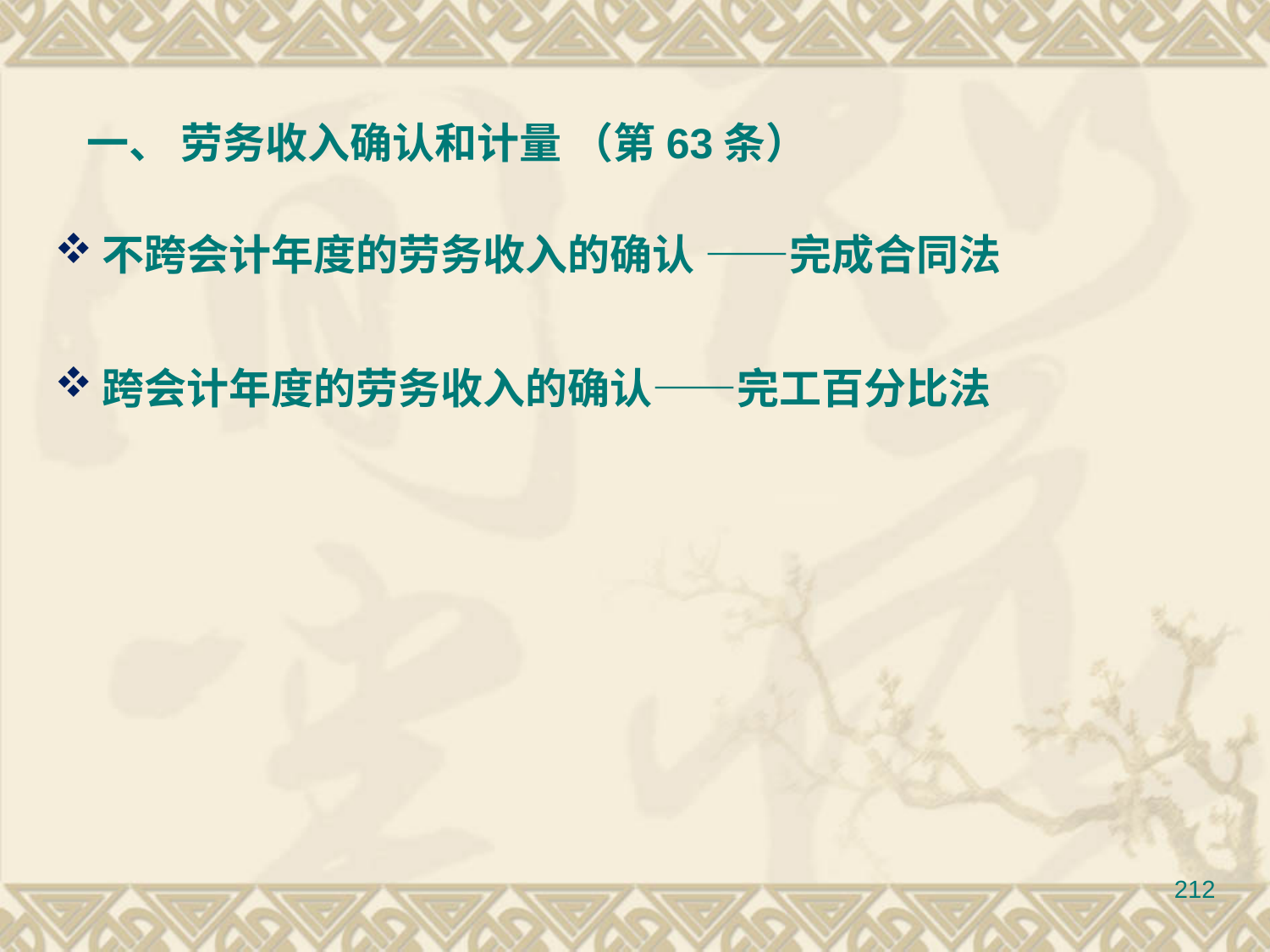

一、 劳务收入确认和计量 （第63条）

不跨会计年度的劳务收入的确认 ——完成合同法

跨会计年度的劳务收入的确认——完工百分比法

212